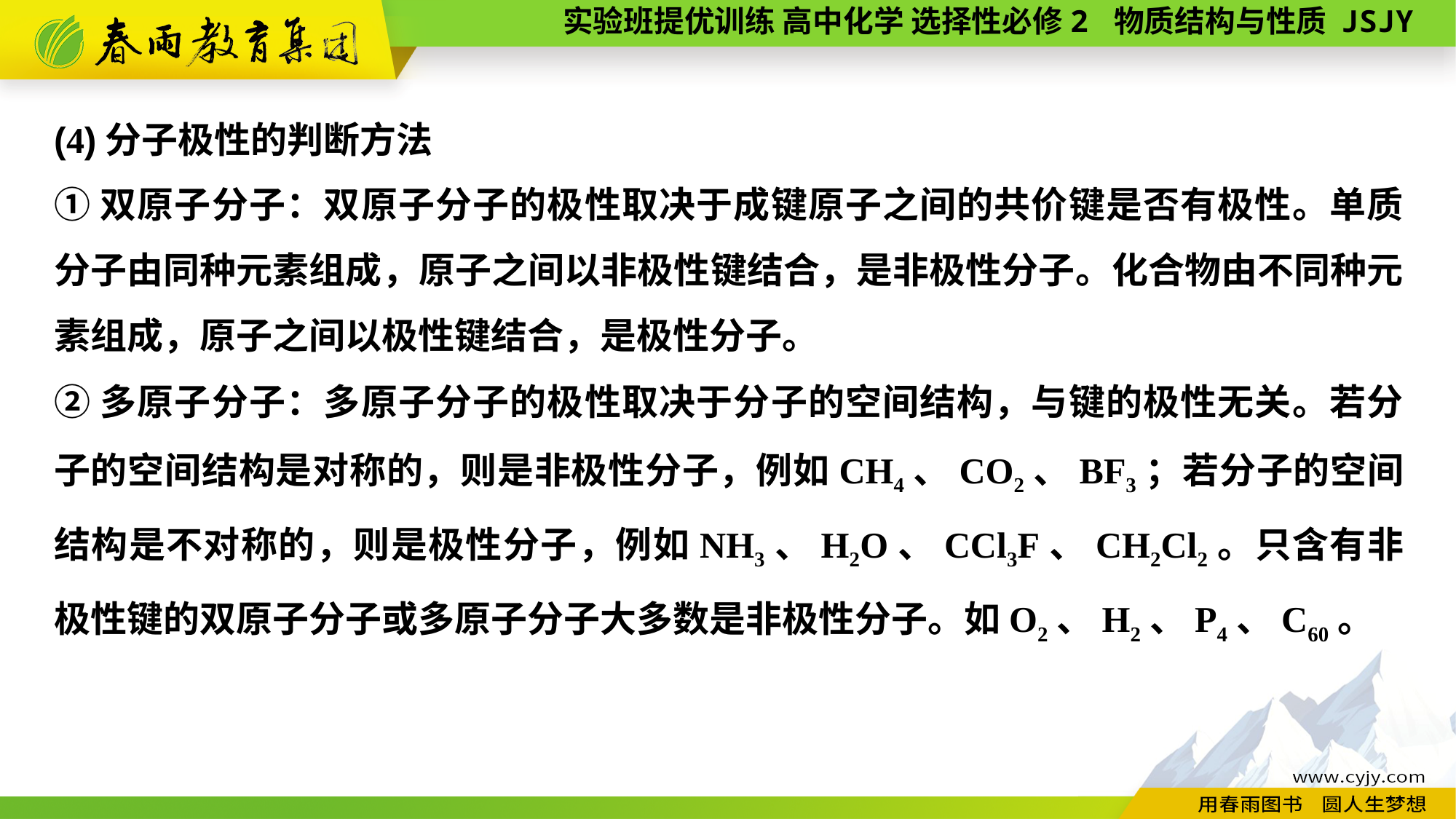

(4)分子极性的判断方法
①双原子分子：双原子分子的极性取决于成键原子之间的共价键是否有极性。单质分子由同种元素组成，原子之间以非极性键结合，是非极性分子。化合物由不同种元素组成，原子之间以极性键结合，是极性分子。
②多原子分子：多原子分子的极性取决于分子的空间结构，与键的极性无关。若分子的空间结构是对称的，则是非极性分子，例如CH4、CO2、BF3；若分子的空间结构是不对称的，则是极性分子，例如NH3、H2O、CCl3F、CH2Cl2。只含有非极性键的双原子分子或多原子分子大多数是非极性分子。如O2、H2、P4、C60。